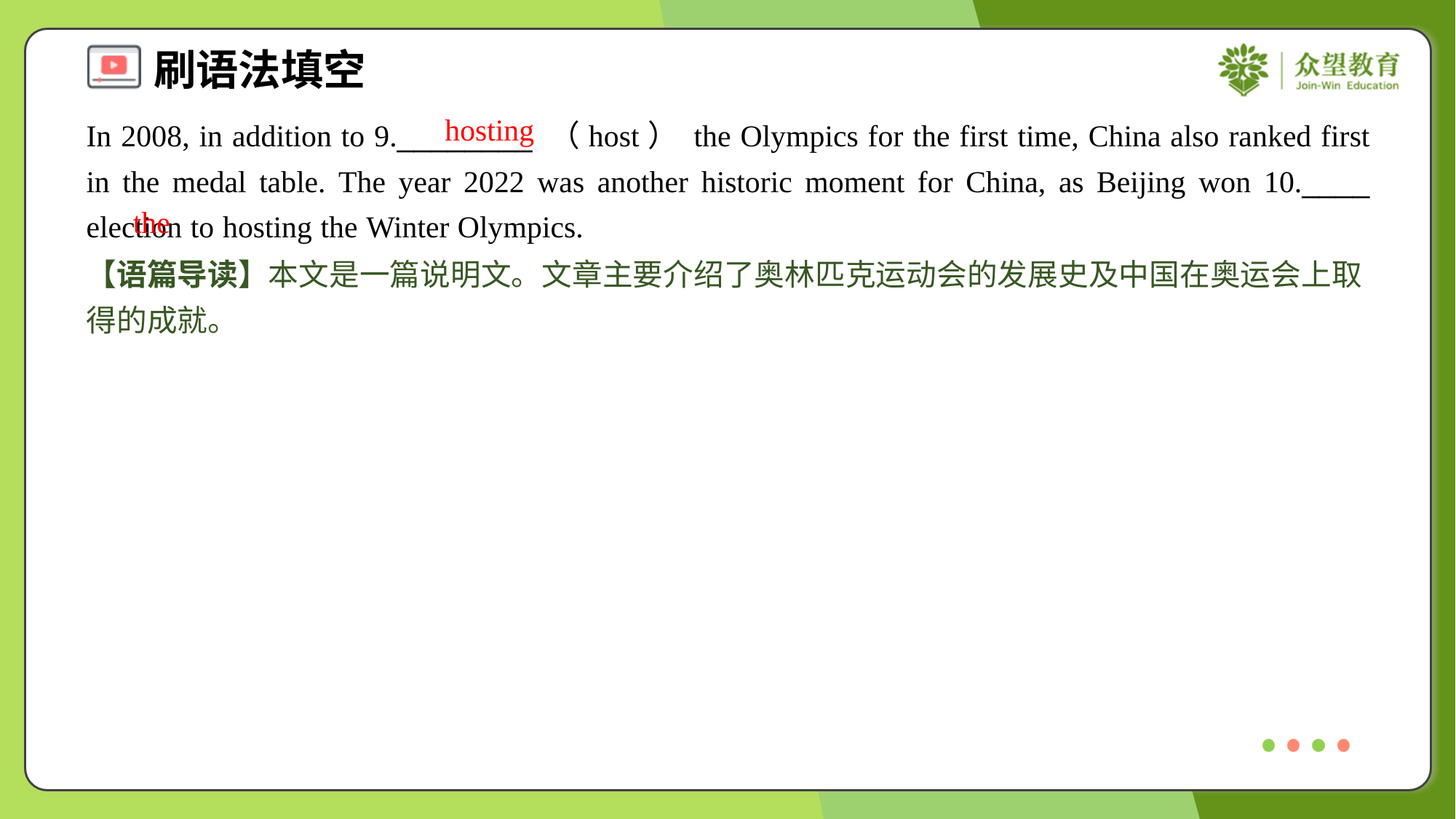

hosting
In 2008, in addition to 9.________ （host） the Olympics for the first time, China also ranked first in the medal table. The year 2022 was another historic moment for China, as Beijing won 10.____ election to hosting the Winter Olympics.
the
【语篇导读】本文是一篇说明文。文章主要介绍了奥林匹克运动会的发展史及中国在奥运会上取得的成就。